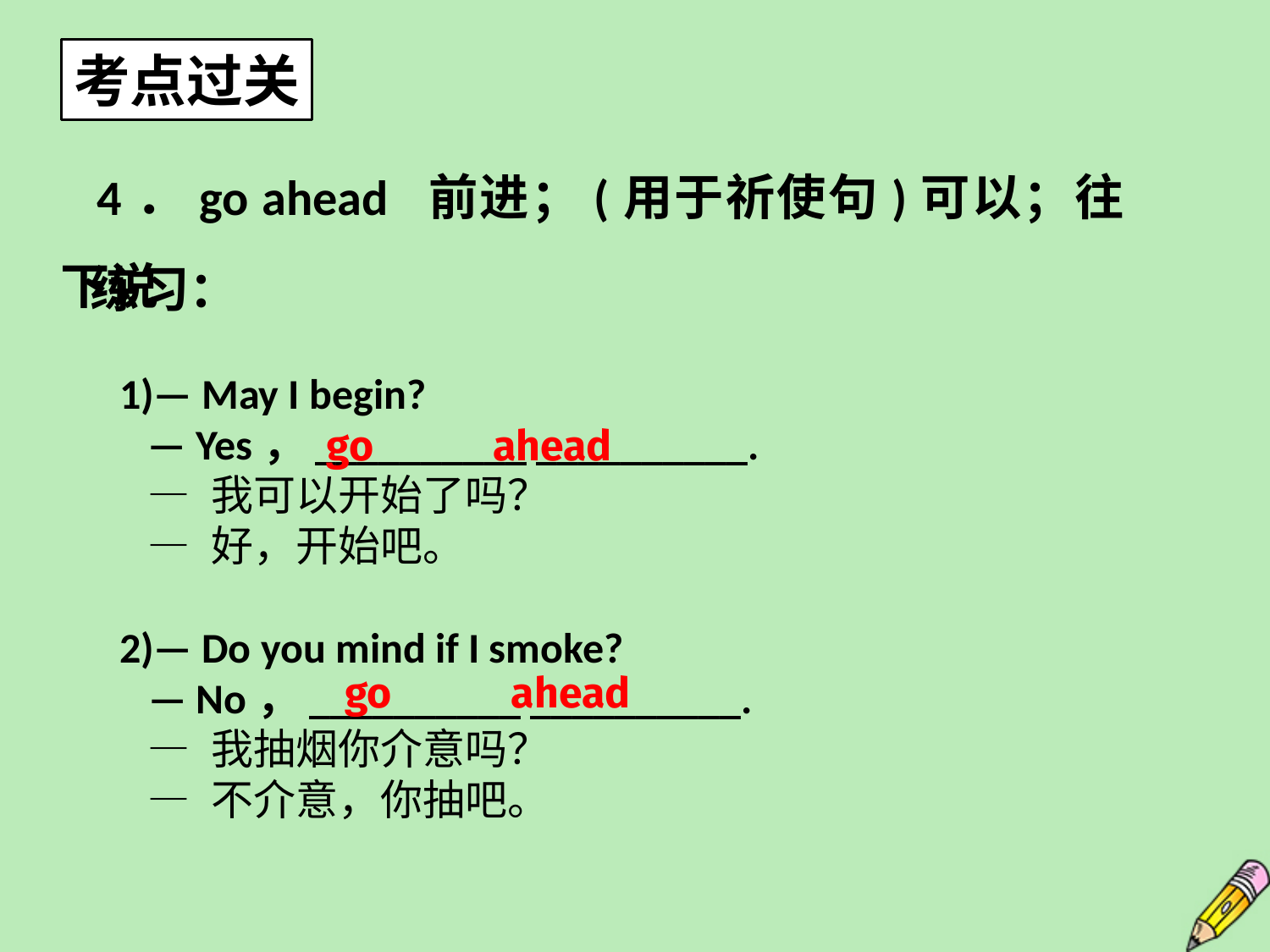

考点过关
4．go ahead  前进；(用于祈使句)可以；往下说
练习：
1)— May I begin?
   — Yes，__________ __________.
   — 我可以开始了吗？
   — 好，开始吧。

2)— Do you mind if I smoke?
   — No，__________ __________.
   — 我抽烟你介意吗？
   — 不介意，你抽吧。
go            ahead
go            ahead
7